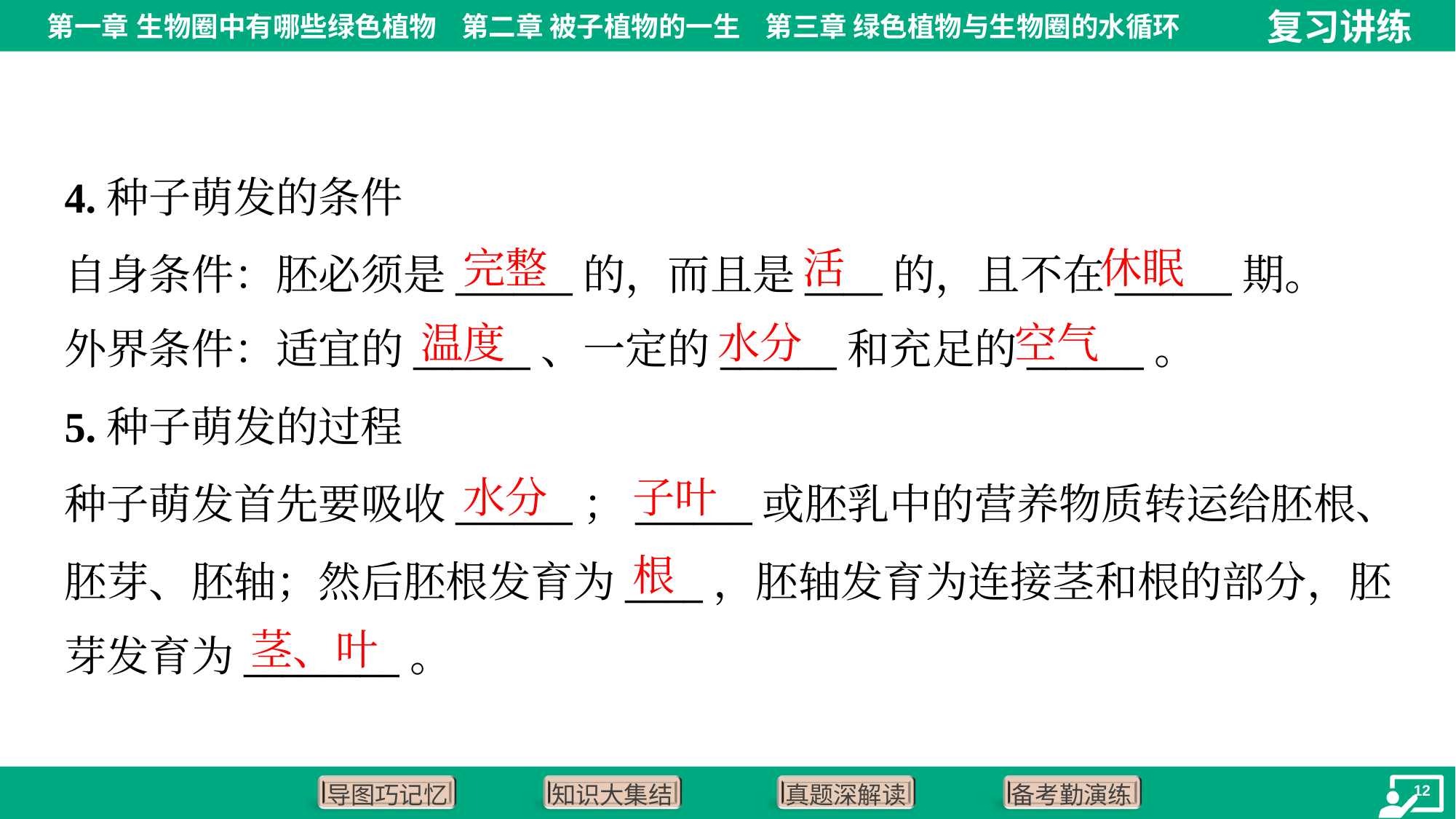

4.种子萌发的条件
自身条件：胚必须是______的，而且是____的，且不在______期。
外界条件：适宜的______、一定的______和充足的______。
完整
活
休眠
温度
水分
空气
5.种子萌发的过程
种子萌发首先要吸收______；______或胚乳中的营养物质转运给胚根、
胚芽、胚轴；然后胚根发育为____，胚轴发育为连接茎和根的部分，胚
芽发育为________。
水分
子叶
根
茎、叶